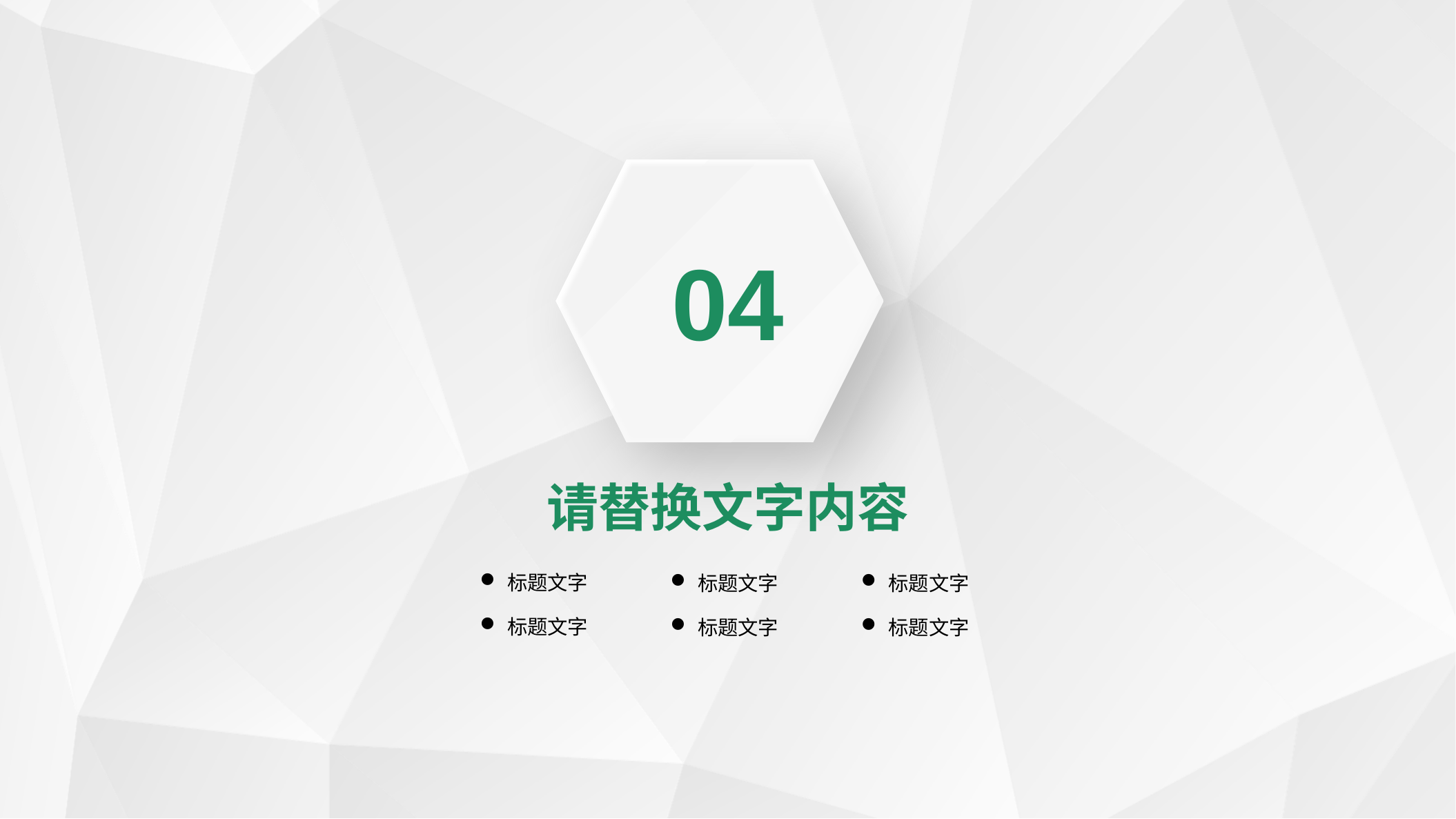

04
请替换文字内容
标题文字
标题文字
标题文字
标题文字
标题文字
标题文字